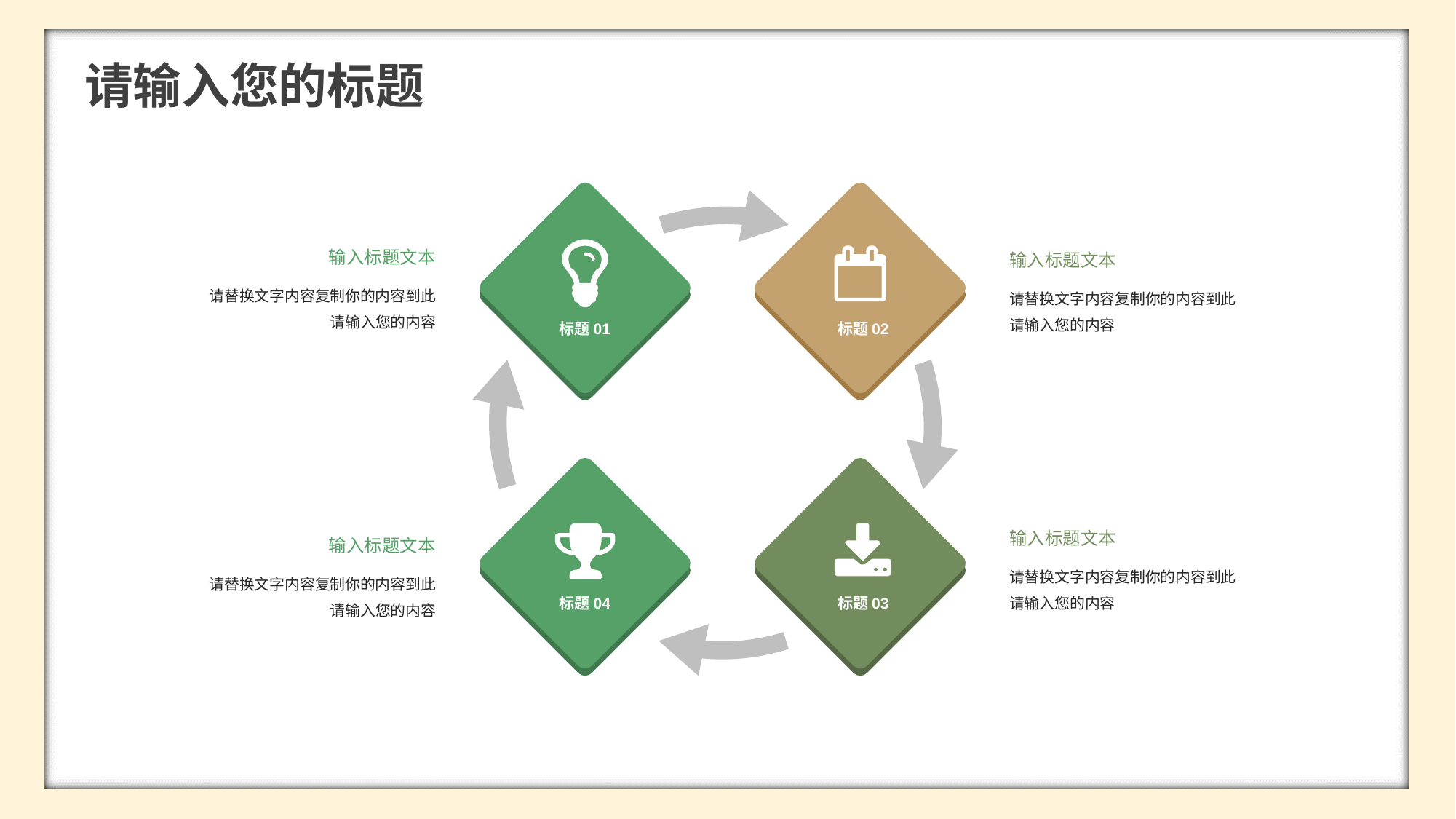

输入标题文本
请替换文字内容复制你的内容到此 请输入您的内容

标题01

输入标题文本
请替换文字内容复制你的内容到此 请输入您的内容

标题02

输入标题文本
请替换文字内容复制你的内容到此 请输入您的内容
标题04

输入标题文本
请替换文字内容复制你的内容到此 请输入您的内容

标题03